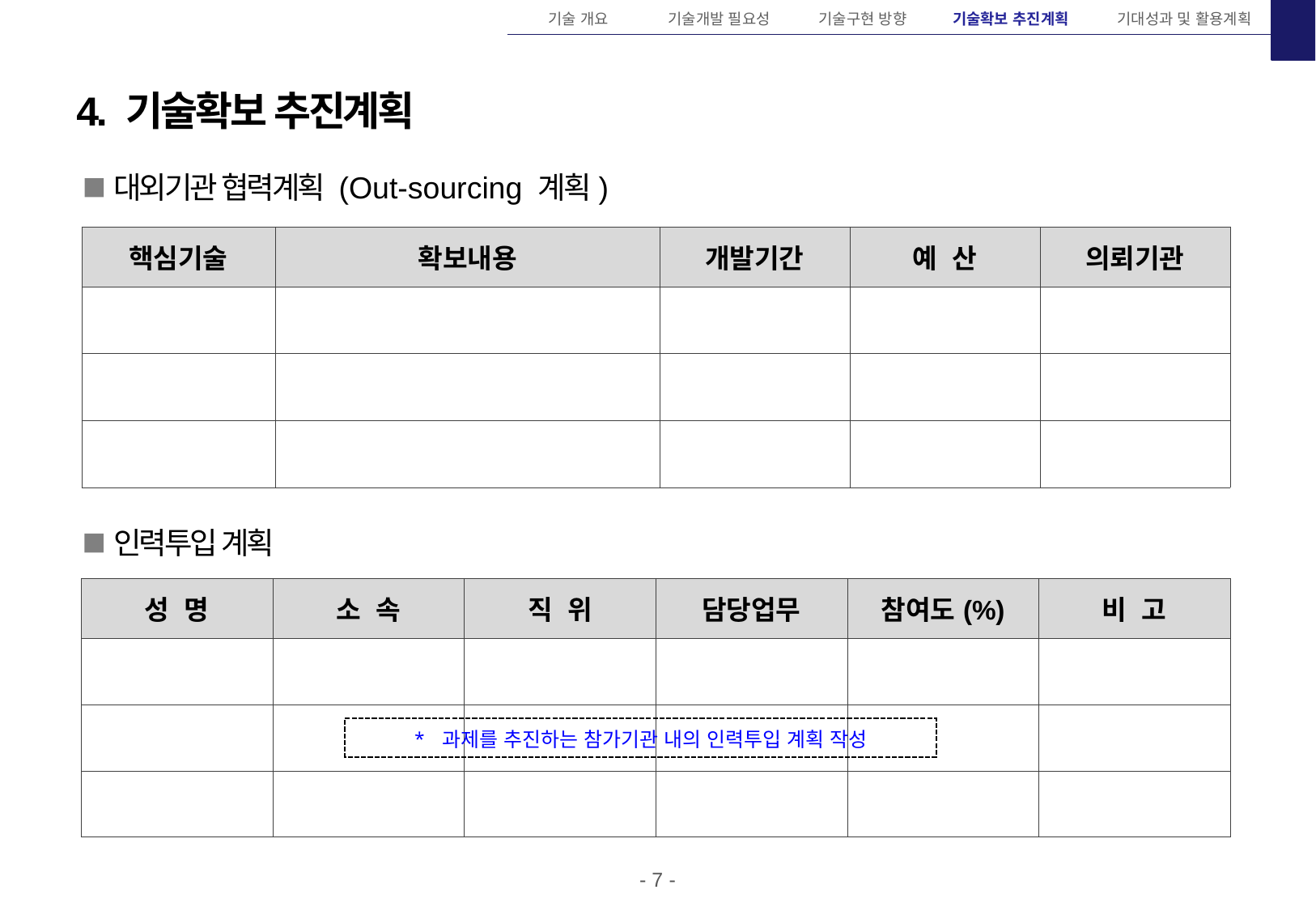

기술 개요
기술개발 필요성
기술구현 방향
기술확보 추진계획
기대성과 및 활용계획
4. 기술확보 추진계획
    대외기관 협력계획 (Out-sourcing 계획)

| 핵심기술 | 확보내용 | 개발기간 | 예 산 | 의뢰기관 |
| --- | --- | --- | --- | --- |
|  |  |  |  |  |
|  |  |  |  |  |
|  |  |  |  |  |
    인력투입 계획

| 성 명 | 소 속 | 직 위 | 담당업무 | 참여도(%) | 비 고 |
| --- | --- | --- | --- | --- | --- |
|  |  |  |  |  |  |
|  |  |  |  |  |  |
|  |  |  |  |  |  |
* 과제를 추진하는 참가기관 내의 인력투입 계획 작성